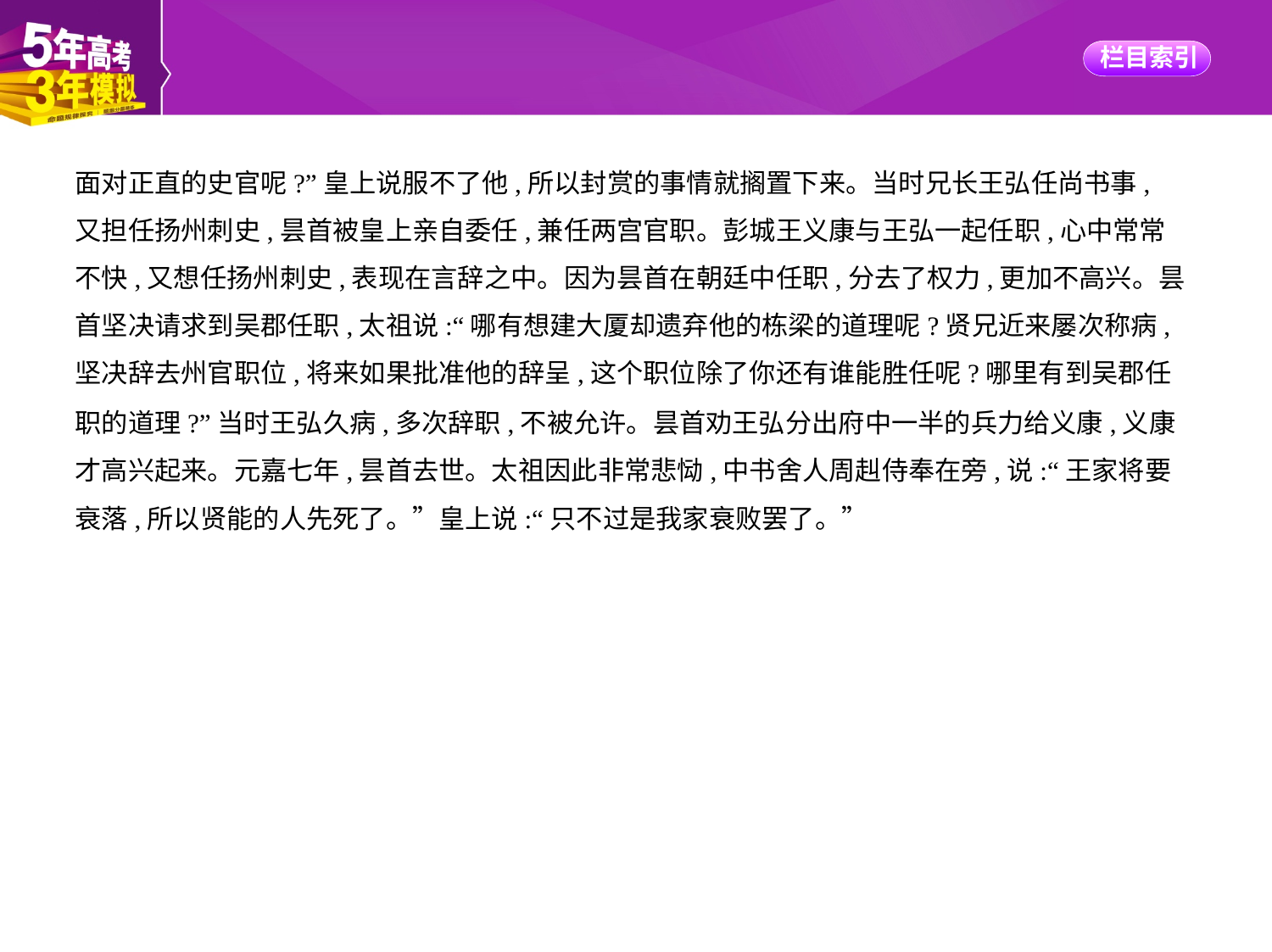

面对正直的史官呢?”皇上说服不了他,所以封赏的事情就搁置下来。当时兄长王弘任尚书事,
又担任扬州刺史,昙首被皇上亲自委任,兼任两宫官职。彭城王义康与王弘一起任职,心中常常
不快,又想任扬州刺史,表现在言辞之中。因为昙首在朝廷中任职,分去了权力,更加不高兴。昙
首坚决请求到吴郡任职,太祖说:“哪有想建大厦却遗弃他的栋梁的道理呢?贤兄近来屡次称病,
坚决辞去州官职位,将来如果批准他的辞呈,这个职位除了你还有谁能胜任呢?哪里有到吴郡任
职的道理?”当时王弘久病,多次辞职,不被允许。昙首劝王弘分出府中一半的兵力给义康,义康
才高兴起来。元嘉七年,昙首去世。太祖因此非常悲恸,中书舍人周赳侍奉在旁,说:“王家将要
衰落,所以贤能的人先死了。”皇上说:“只不过是我家衰败罢了。”